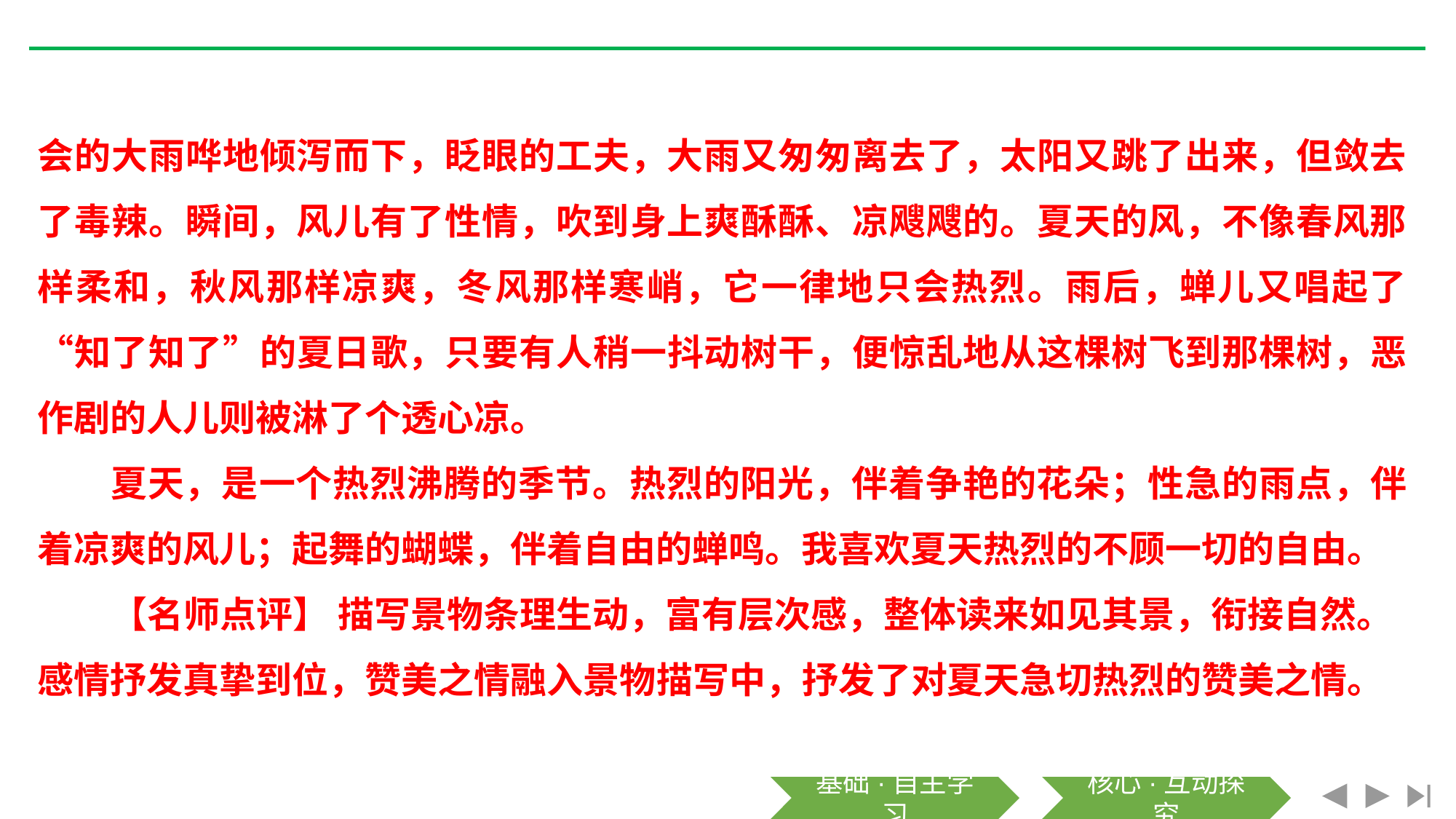

会的大雨哗地倾泻而下，眨眼的工夫，大雨又匆匆离去了，太阳又跳了出来，但敛去了毒辣。瞬间，风儿有了性情，吹到身上爽酥酥、凉飕飕的。夏天的风，不像春风那样柔和，秋风那样凉爽，冬风那样寒峭，它一律地只会热烈。雨后，蝉儿又唱起了“知了知了”的夏日歌，只要有人稍一抖动树干，便惊乱地从这棵树飞到那棵树，恶作剧的人儿则被淋了个透心凉。
夏天，是一个热烈沸腾的季节。热烈的阳光，伴着争艳的花朵；性急的雨点，伴着凉爽的风儿；起舞的蝴蝶，伴着自由的蝉鸣。我喜欢夏天热烈的不顾一切的自由。
【名师点评】 描写景物条理生动，富有层次感，整体读来如见其景，衔接自然。感情抒发真挚到位，赞美之情融入景物描写中，抒发了对夏天急切热烈的赞美之情。